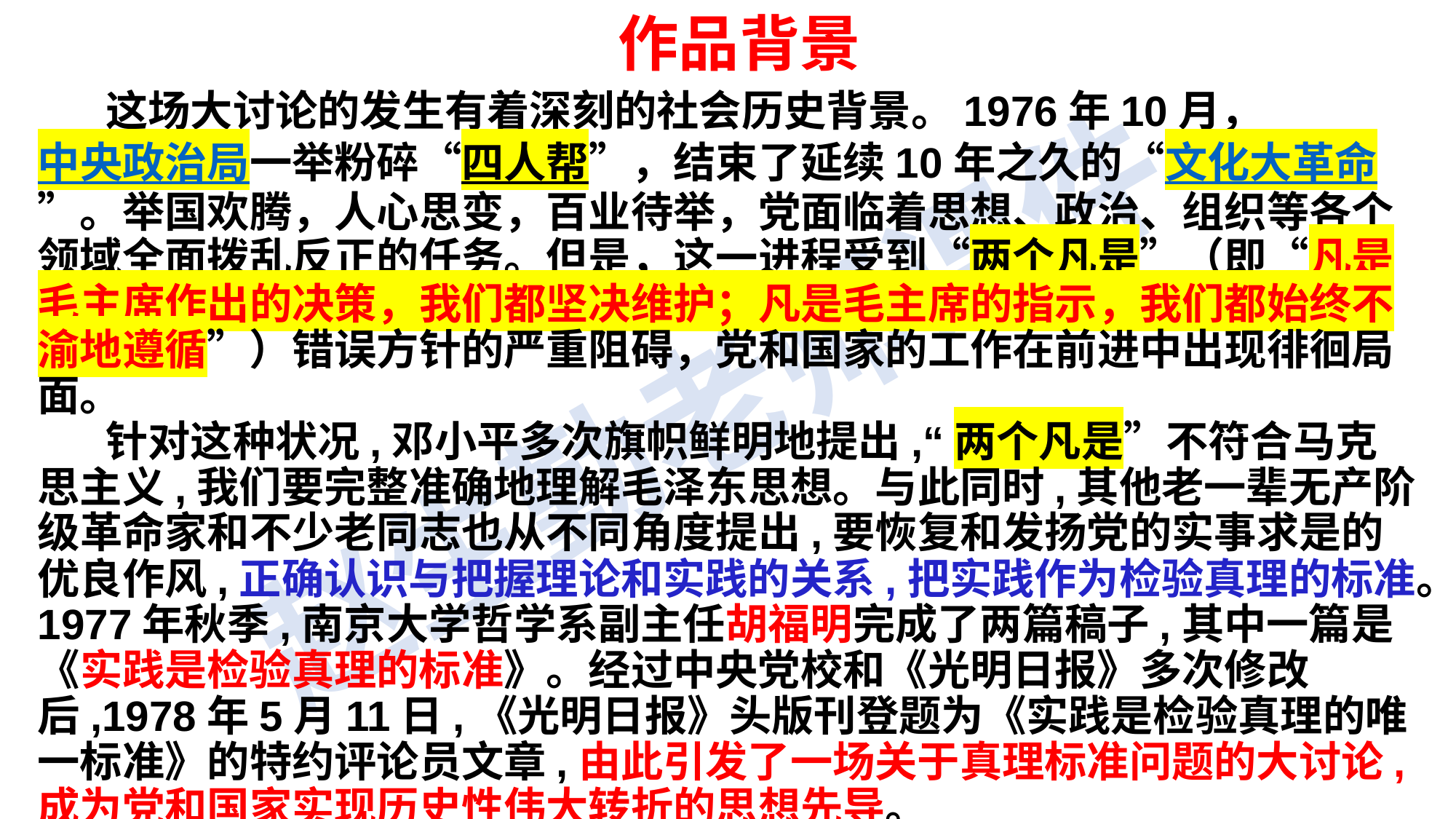

作品背景
      这场大讨论的发生有着深刻的社会历史背景。1976年10月，中央政治局一举粉碎“四人帮”，结束了延续10年之久的“文化大革命”。举国欢腾，人心思变，百业待举，党面临着思想、政治、组织等各个领域全面拨乱反正的任务。但是，这一进程受到“两个凡是”（即“凡是毛主席作出的决策，我们都坚决维护；凡是毛主席的指示，我们都始终不渝地遵循”）错误方针的严重阻碍，党和国家的工作在前进中出现徘徊局面。
      针对这种状况,邓小平多次旗帜鲜明地提出,“两个凡是”不符合马克思主义,我们要完整准确地理解毛泽东思想。与此同时,其他老一辈无产阶级革命家和不少老同志也从不同角度提出,要恢复和发扬党的实事求是的优良作风,正确认识与把握理论和实践的关系,把实践作为检验真理的标准。1977年秋季,南京大学哲学系副主任胡福明完成了两篇稿子,其中一篇是《实践是检验真理的标准》。经过中央党校和《光明日报》多次修改后,1978年5月11日,《光明日报》头版刊登题为《实践是检验真理的唯一标准》的特约评论员文章,由此引发了一场关于真理标准问题的大讨论,成为党和国家实现历史性伟大转折的思想先导。